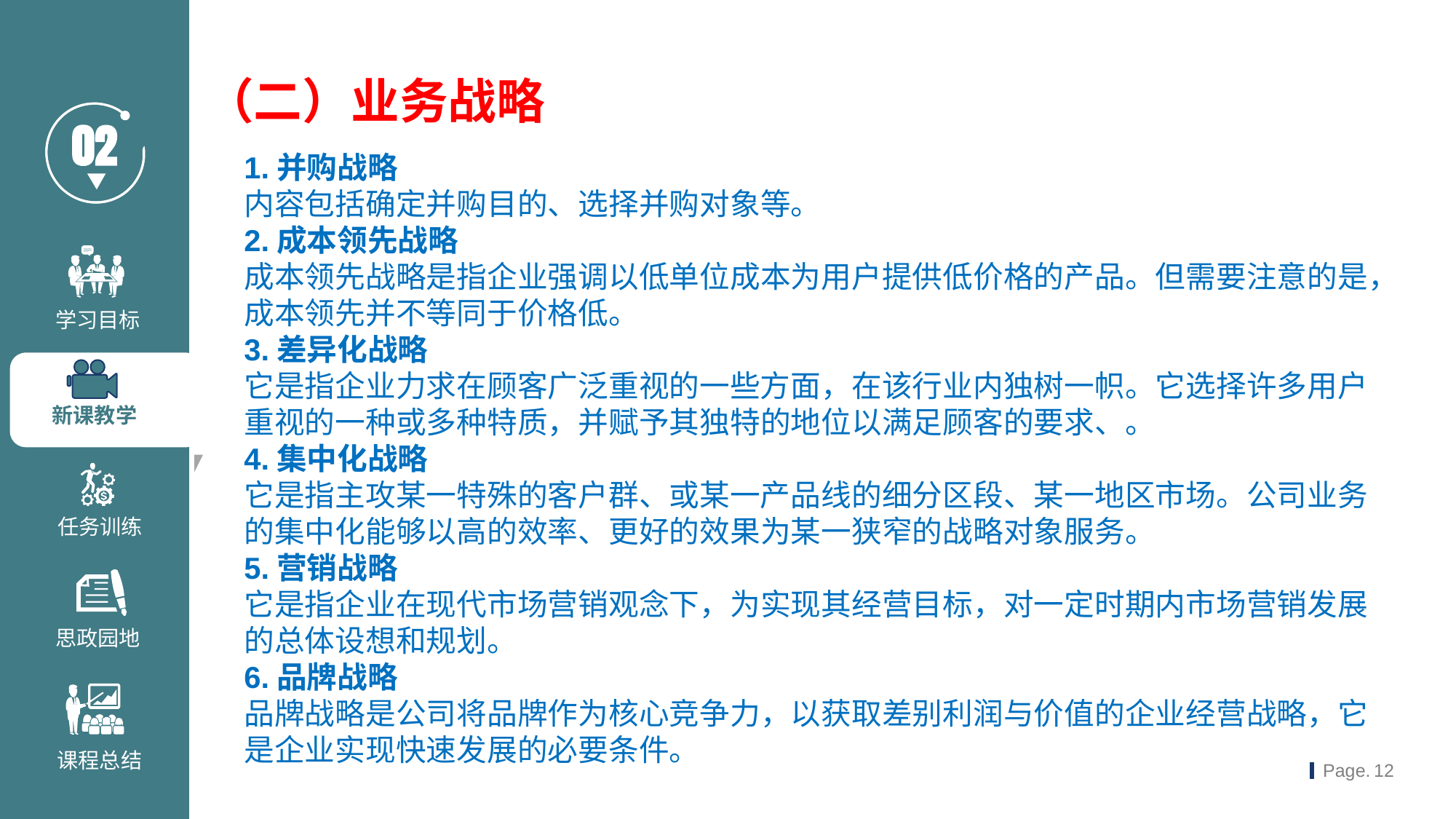

（二）业务战略
1.并购战略
内容包括确定并购目的、选择并购对象等。
2.成本领先战略
成本领先战略是指企业强调以低单位成本为用户提供低价格的产品。但需要注意的是，成本领先并不等同于价格低。
3.差异化战略
它是指企业力求在顾客广泛重视的一些方面，在该行业内独树一帜。它选择许多用户重视的一种或多种特质，并赋予其独特的地位以满足顾客的要求、。
4.集中化战略
它是指主攻某一特殊的客户群、或某一产品线的细分区段、某一地区市场。公司业务的集中化能够以高的效率、更好的效果为某一狭窄的战略对象服务。
5.营销战略
它是指企业在现代市场营销观念下，为实现其经营目标，对一定时期内市场营销发展的总体设想和规划。
6.品牌战略
品牌战略是公司将品牌作为核心竞争力，以获取差别利润与价值的企业经营战略，它是企业实现快速发展的必要条件。